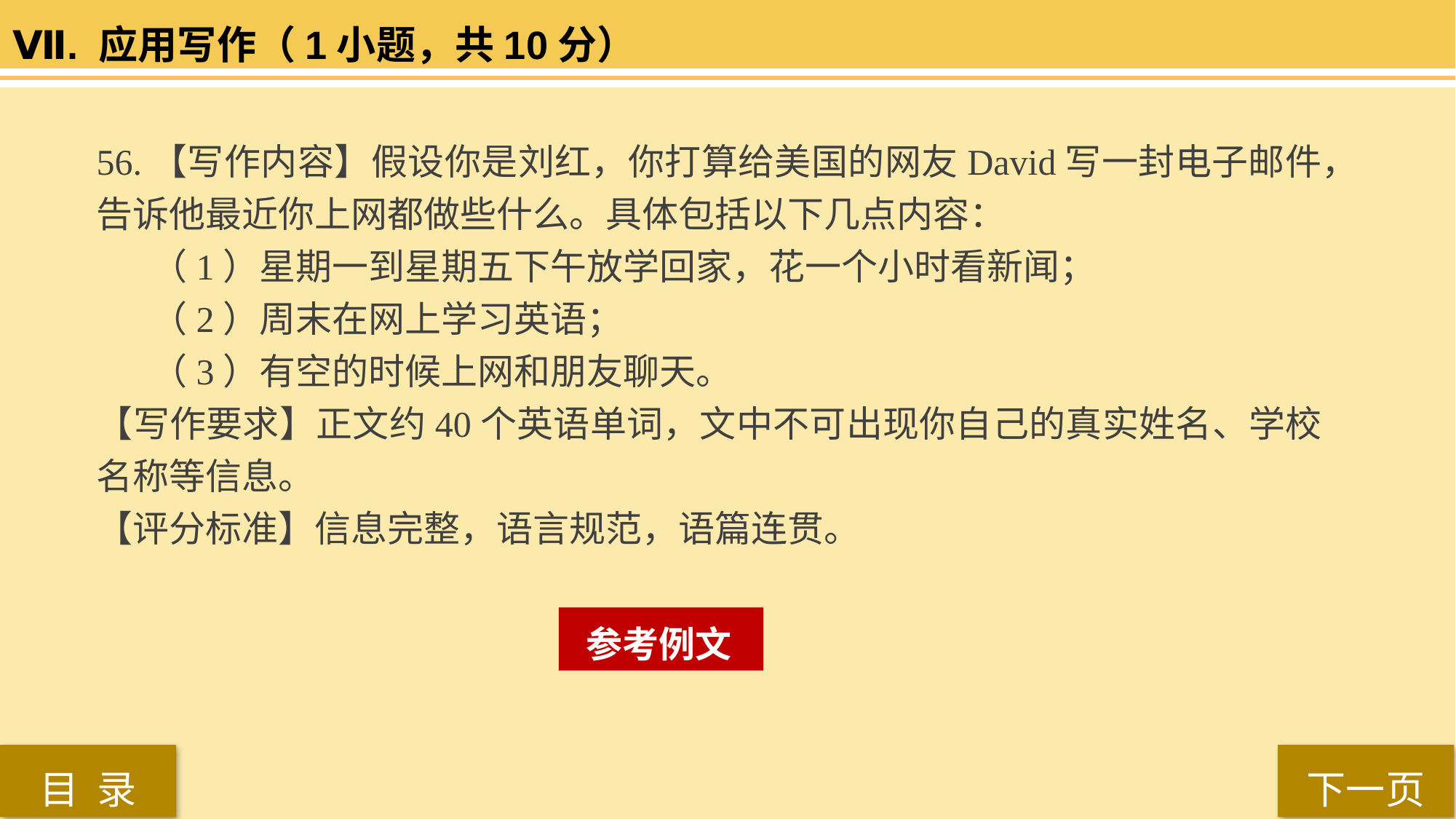

Ⅶ. 应用写作（1小题，共10分）
56.【写作内容】假设你是刘红，你打算给美国的网友David写一封电子邮件，告诉他最近你上网都做些什么。具体包括以下几点内容：
（1）星期一到星期五下午放学回家，花一个小时看新闻；
（2）周末在网上学习英语；
（3）有空的时候上网和朋友聊天。
【写作要求】正文约40个英语单词，文中不可出现你自己的真实姓名、学校名称等信息。
【评分标准】信息完整，语言规范，语篇连贯。
 参考例文